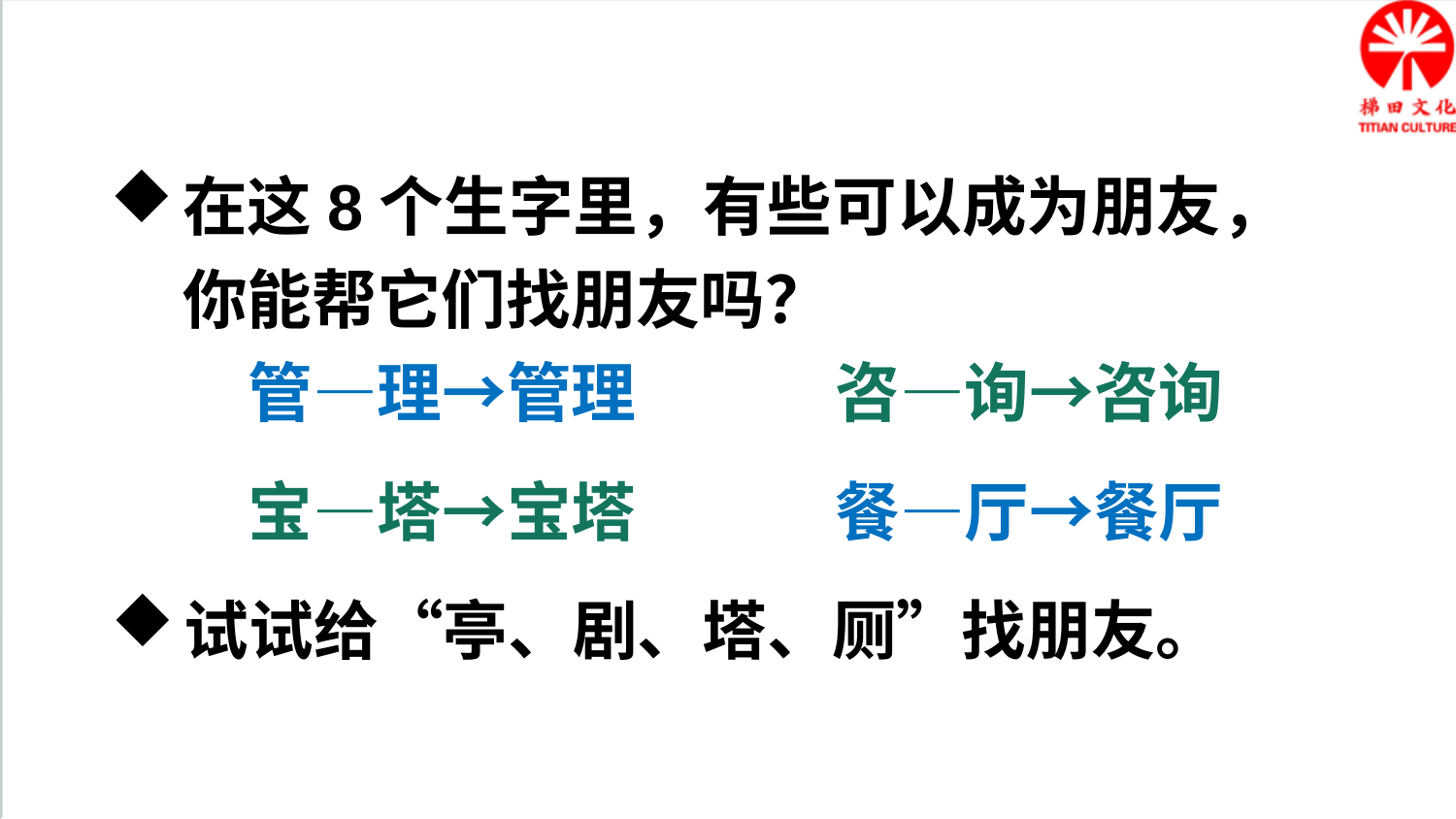

在这8个生字里，有些可以成为朋友，你能帮它们找朋友吗？
管—理→管理
咨—询→咨询
宝—塔→宝塔
餐—厅→餐厅
试试给“亭、剧、塔、厕”找朋友。